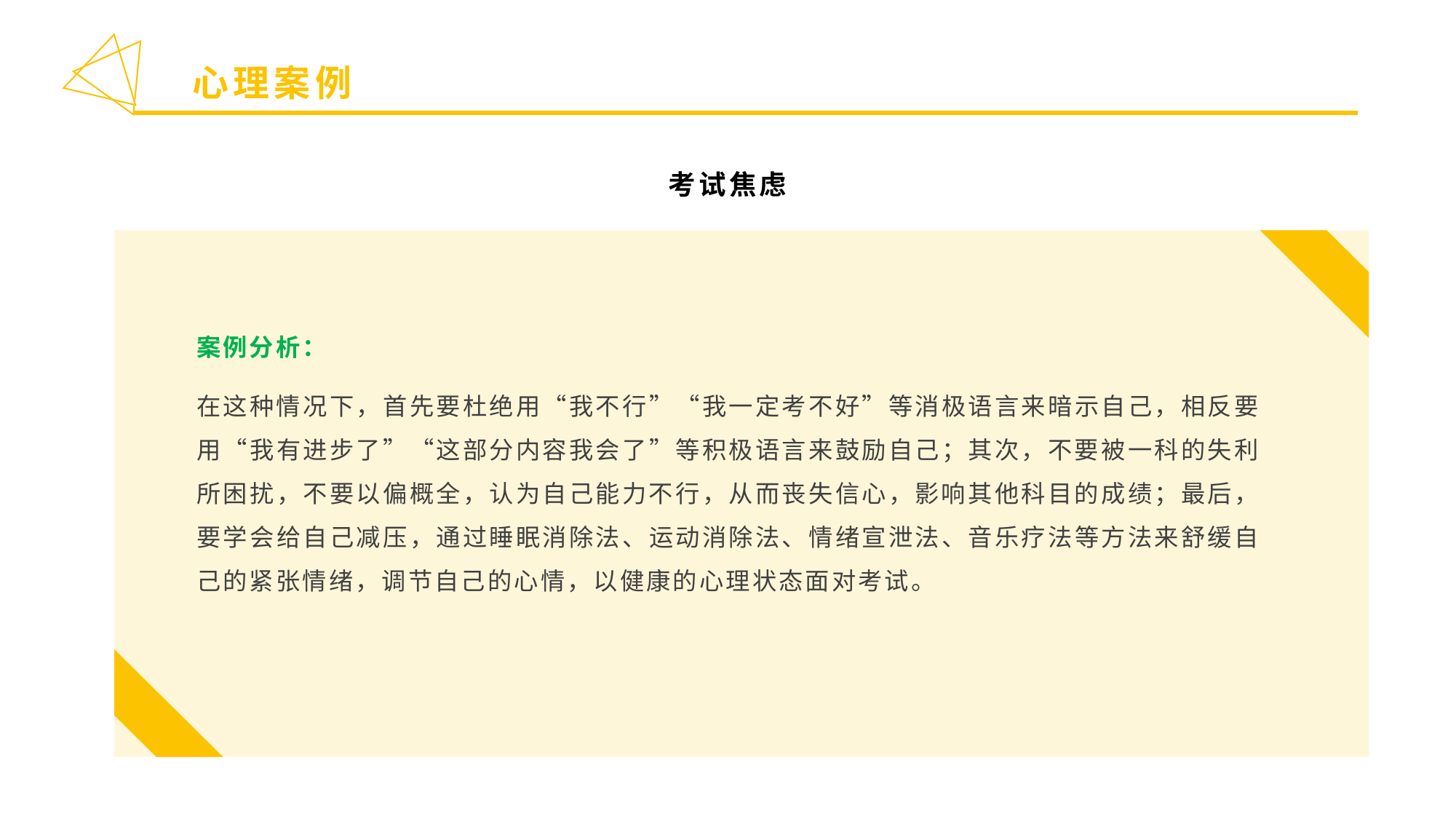

心理案例
考试焦虑

案例分析：
在这种情况下，首先要杜绝用“我不行”“我一定考不好”等消极语言来暗示自己，相反要用“我有进步了”“这部分内容我会了”等积极语言来鼓励自己；其次，不要被一科的失利所困扰，不要以偏概全，认为自己能力不行，从而丧失信心，影响其他科目的成绩；最后，要学会给自己减压，通过睡眠消除法、运动消除法、情绪宣泄法、音乐疗法等方法来舒缓自己的紧张情绪，调节自己的心情，以健康的心理状态面对考试。